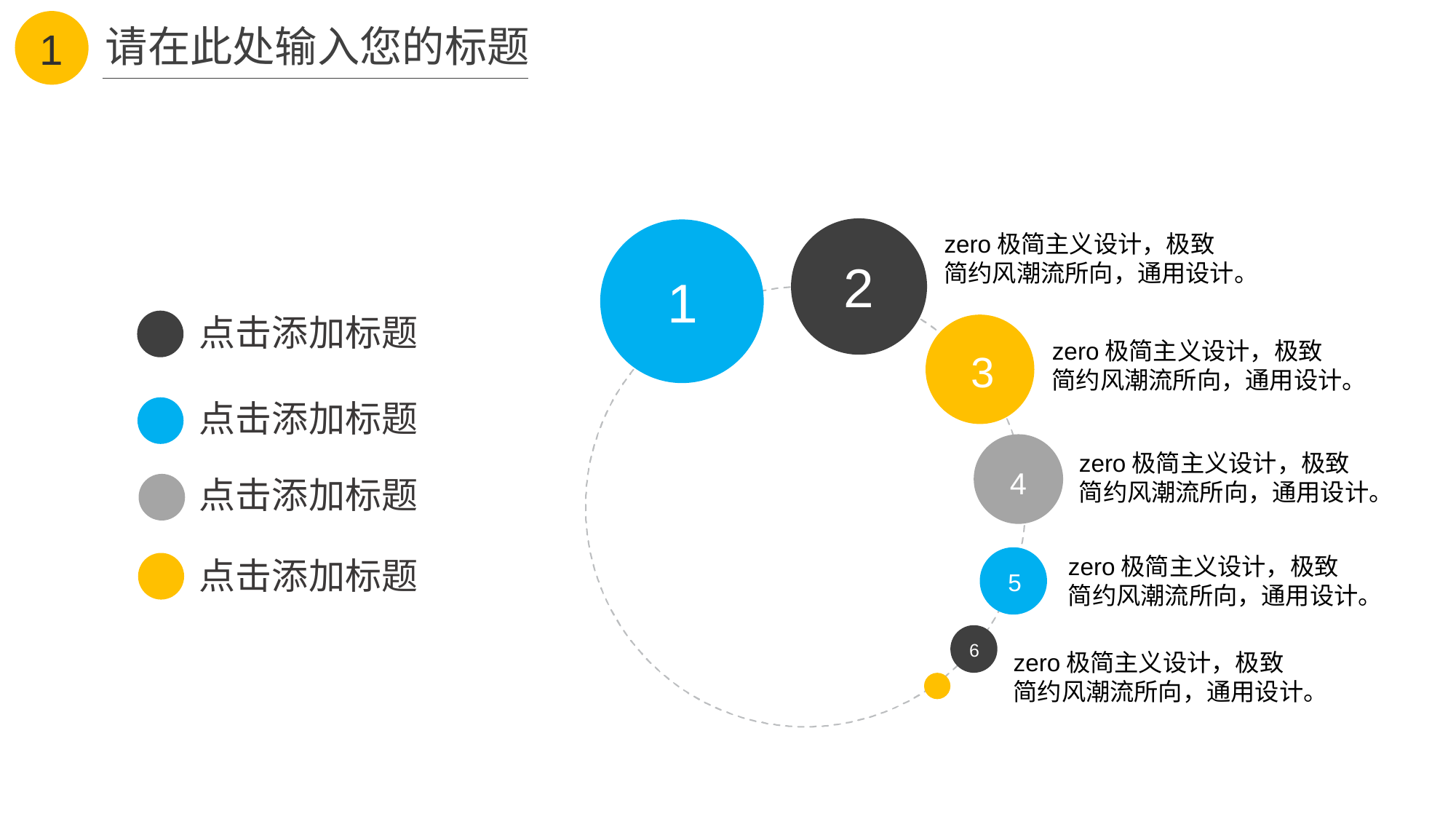

1
请在此处输入您的标题

zero极简主义设计，极致简约风潮流所向，通用设计。
2
1

点击添加标题

zero极简主义设计，极致简约风潮流所向，通用设计。
3
点击添加标题

zero极简主义设计，极致简约风潮流所向，通用设计。
4
点击添加标题

zero极简主义设计，极致简约风潮流所向，通用设计。
点击添加标题

5

6
zero极简主义设计，极致简约风潮流所向，通用设计。